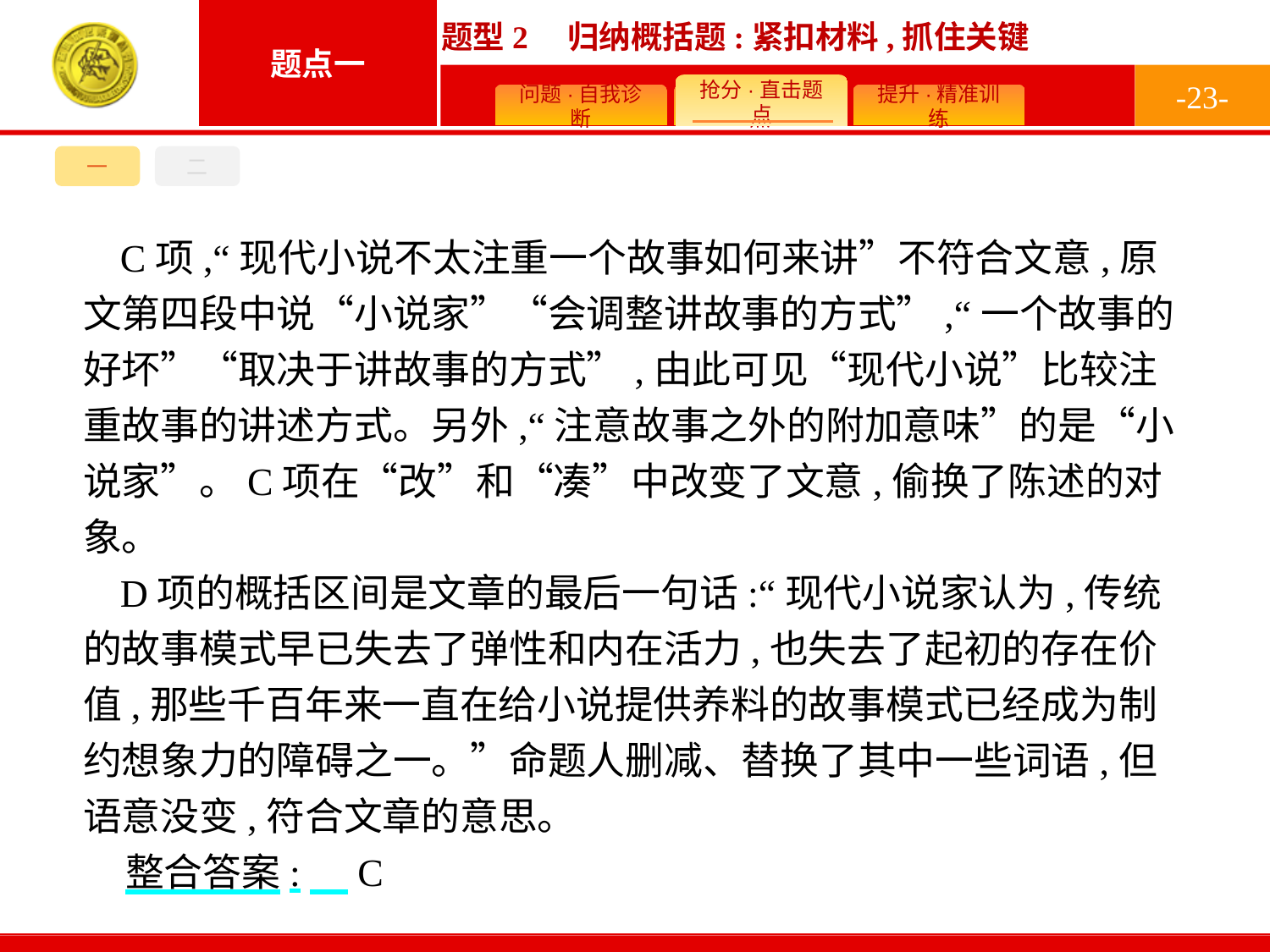

-23-
一
二
C项,“现代小说不太注重一个故事如何来讲”不符合文意,原文第四段中说“小说家”“会调整讲故事的方式”,“一个故事的好坏”“取决于讲故事的方式”,由此可见“现代小说”比较注重故事的讲述方式。另外,“注意故事之外的附加意味”的是“小说家”。C项在“改”和“凑”中改变了文意,偷换了陈述的对象。
D项的概括区间是文章的最后一句话:“现代小说家认为,传统的故事模式早已失去了弹性和内在活力,也失去了起初的存在价值,那些千百年来一直在给小说提供养料的故事模式已经成为制约想象力的障碍之一。”命题人删减、替换了其中一些词语,但语意没变,符合文章的意思。
整合答案:　C